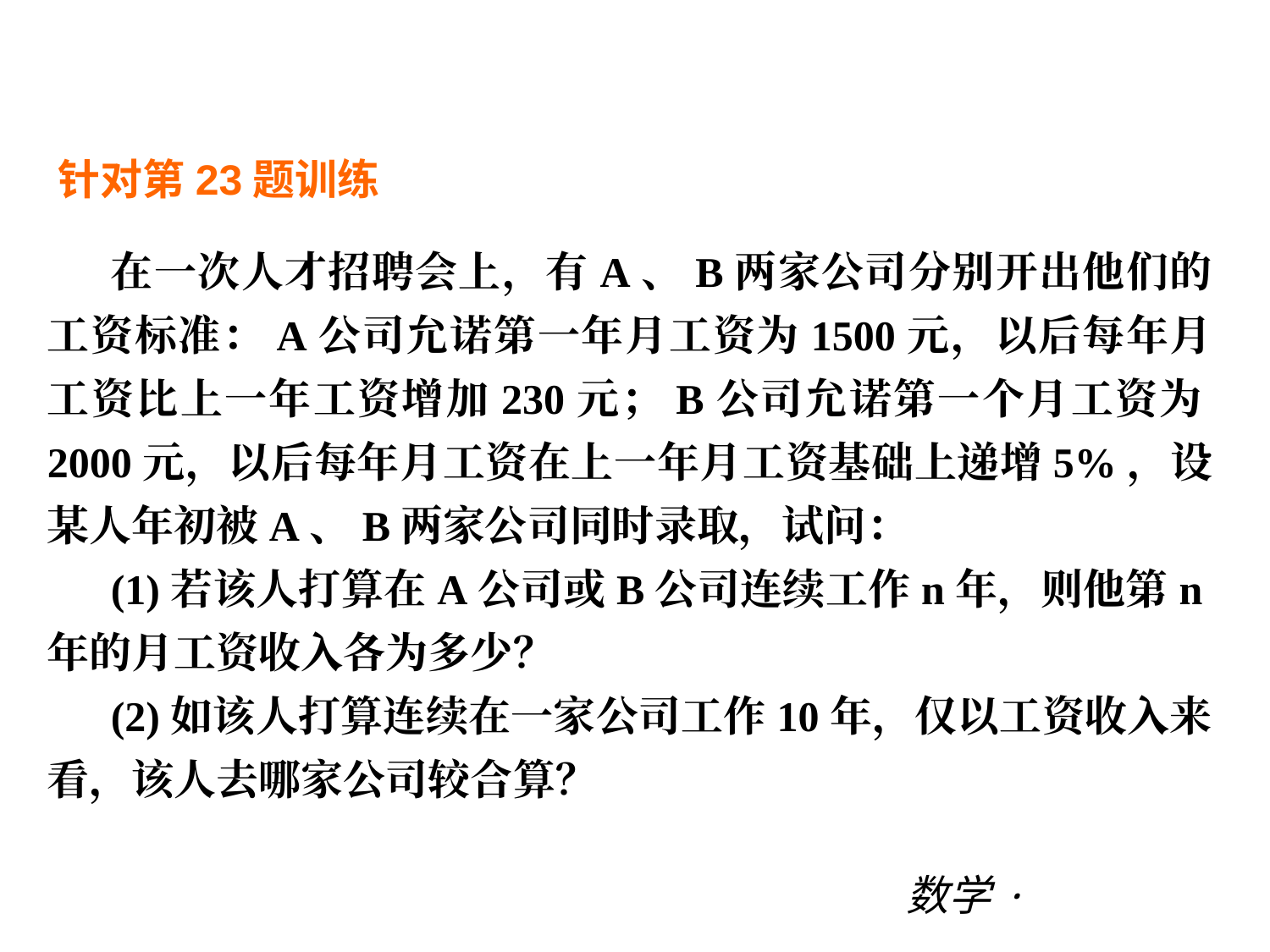

第三章 |过关测试
针对第23题训练
在一次人才招聘会上，有A、B两家公司分别开出他们的工资标准：A公司允诺第一年月工资为1500元，以后每年月工资比上一年工资增加230元；B公司允诺第一个月工资为2000元，以后每年月工资在上一年月工资基础上递增5%，设某人年初被A、B两家公司同时录取，试问：
(1)若该人打算在A公司或B公司连续工作n年，则他第n年的月工资收入各为多少？
(2)如该人打算连续在一家公司工作10年，仅以工资收入来看，该人去哪家公司较合算？
数学·新课标（BS）